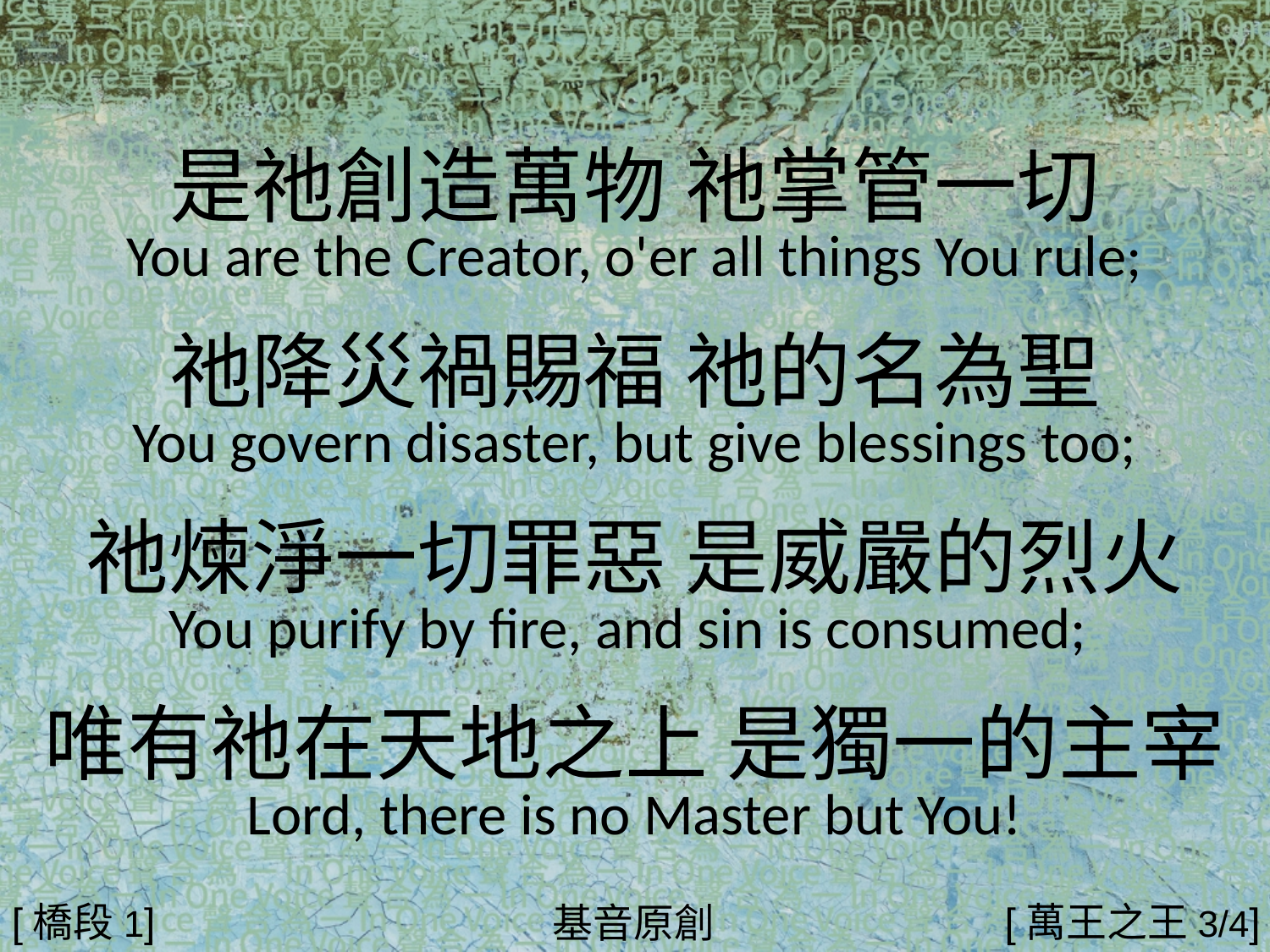

是祂創造萬物 祂掌管一切
You are the Creator, o'er all things You rule;

祂降災禍賜福 祂的名為聖
You govern disaster, but give blessings too;

祂煉淨一切罪惡 是威嚴的烈火
You purify by fire, and sin is consumed;

唯有祂在天地之上 是獨一的主宰
Lord, there is no Master but You!

#

[橋段1]
[萬王之王3/4]
基音原創